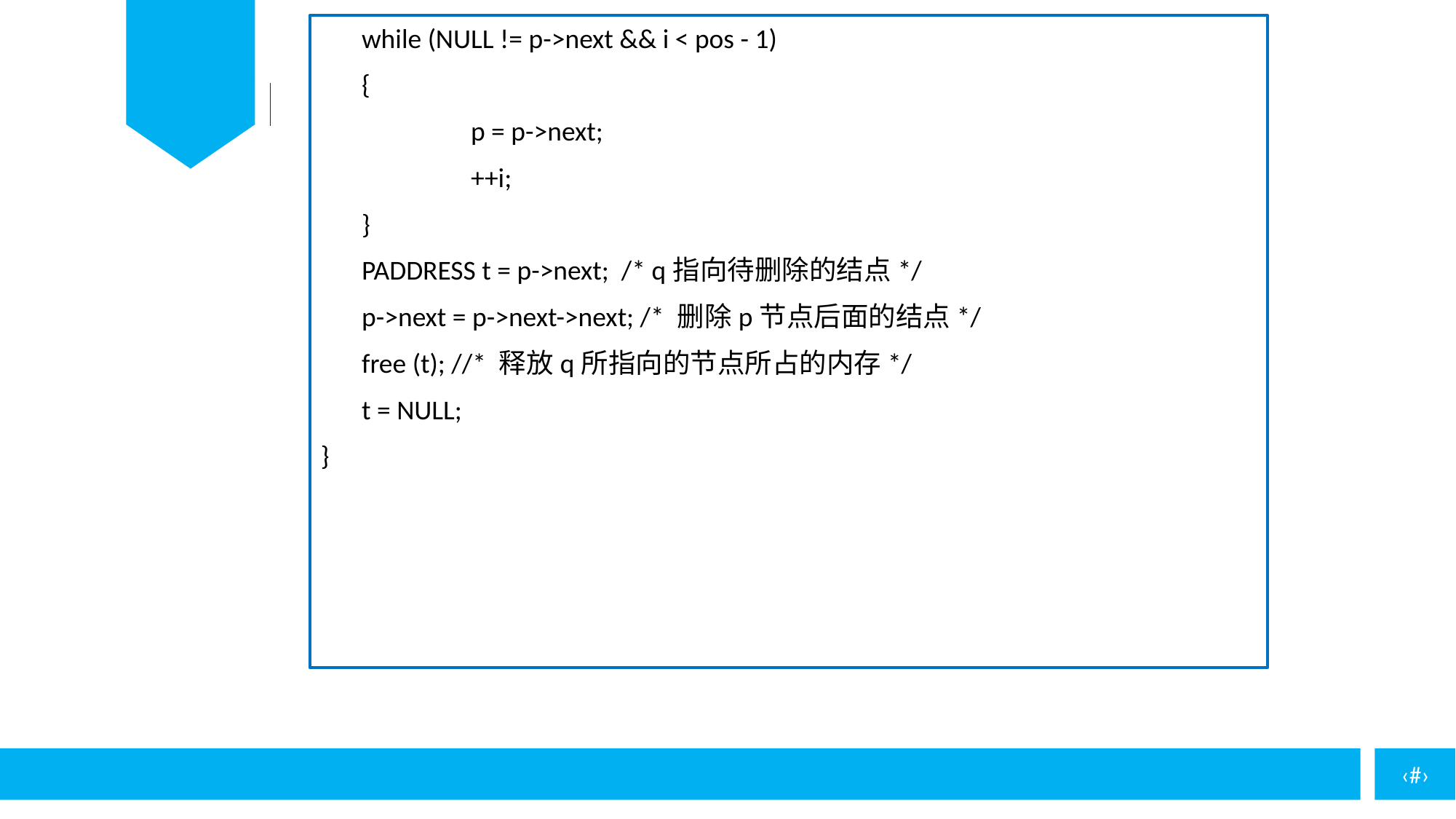

while (NULL != p->next && i < pos - 1)
	{
		p = p->next;
		++i;
	}
	PADDRESS t = p->next;  /* q指向待删除的结点*/
	p->next = p->next->next; /* 删除p节点后面的结点*/
	free (t); //* 释放q所指向的节点所占的内存*/
	t = NULL;
}